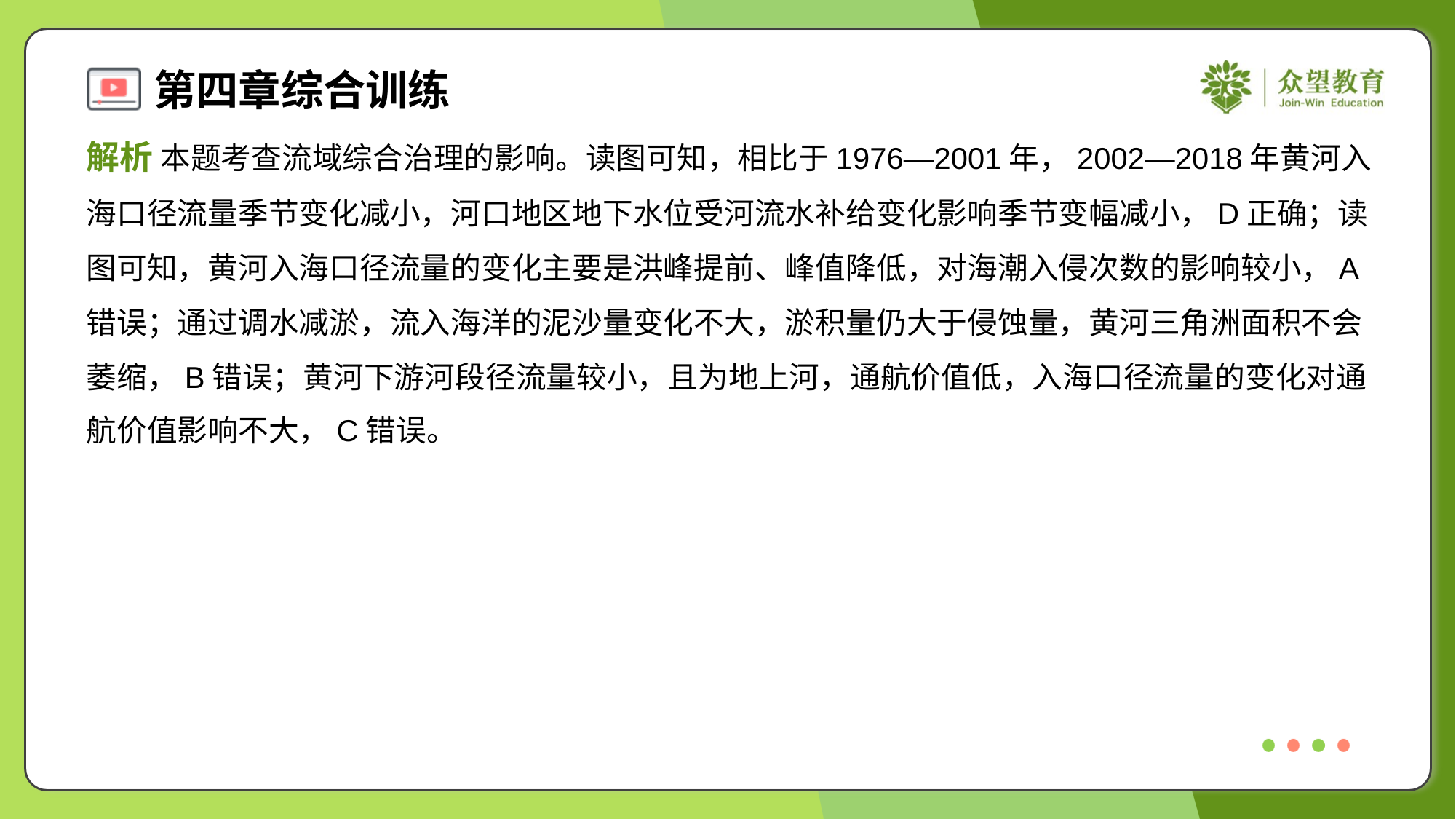

解析 本题考查流域综合治理的影响。读图可知，相比于1976—2001年，2002—2018年黄河入
海口径流量季节变化减小，河口地区地下水位受河流水补给变化影响季节变幅减小，D正确；读
图可知，黄河入海口径流量的变化主要是洪峰提前、峰值降低，对海潮入侵次数的影响较小，A
错误；通过调水减淤，流入海洋的泥沙量变化不大，淤积量仍大于侵蚀量，黄河三角洲面积不会
萎缩，B错误；黄河下游河段径流量较小，且为地上河，通航价值低，入海口径流量的变化对通
航价值影响不大，C错误。